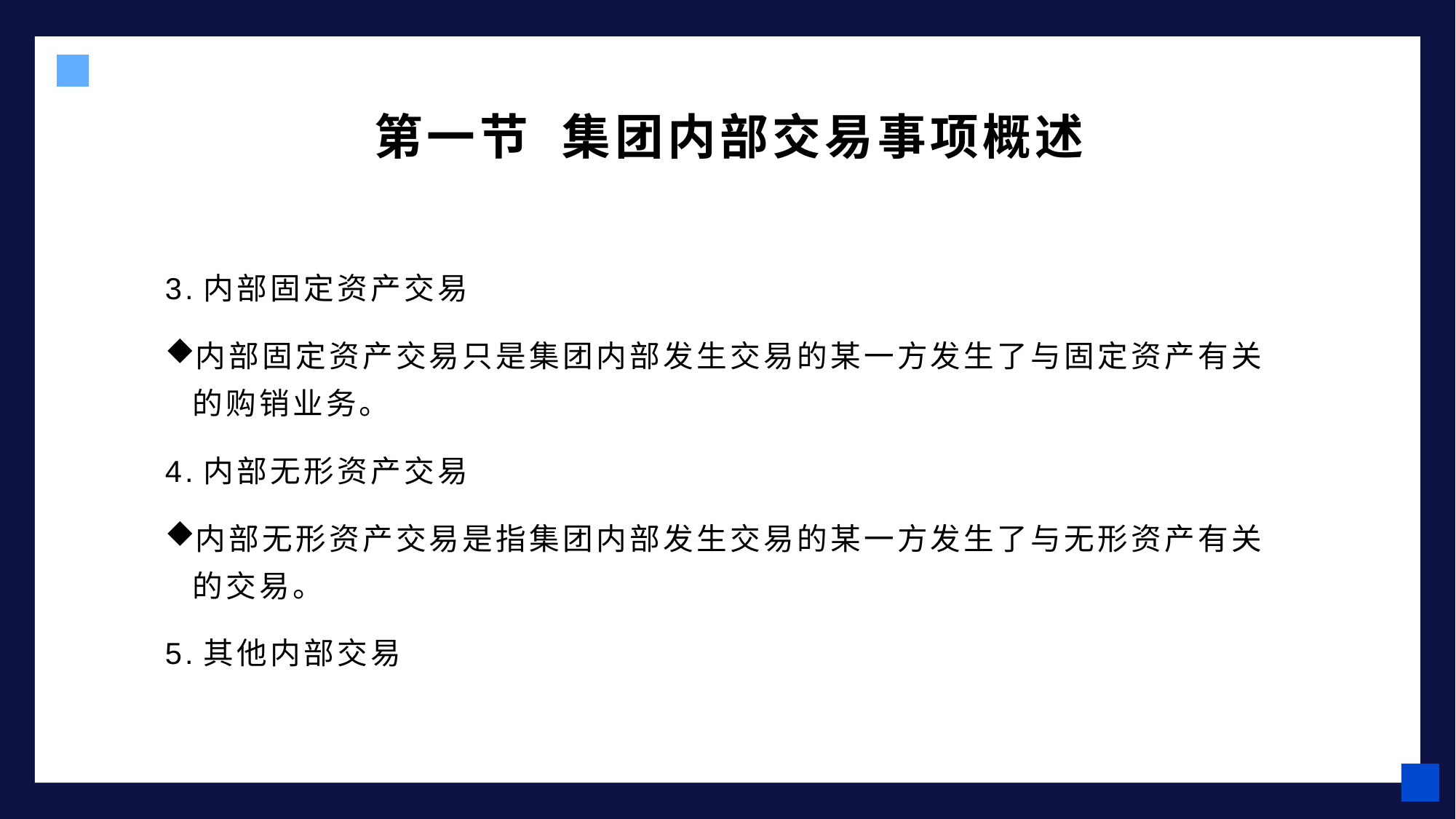

第一节  集团内部交易事项概述
3.内部固定资产交易
内部固定资产交易只是集团内部发生交易的某一方发生了与固定资产有关的购销业务。
4.内部无形资产交易
内部无形资产交易是指集团内部发生交易的某一方发生了与无形资产有关的交易。
5.其他内部交易